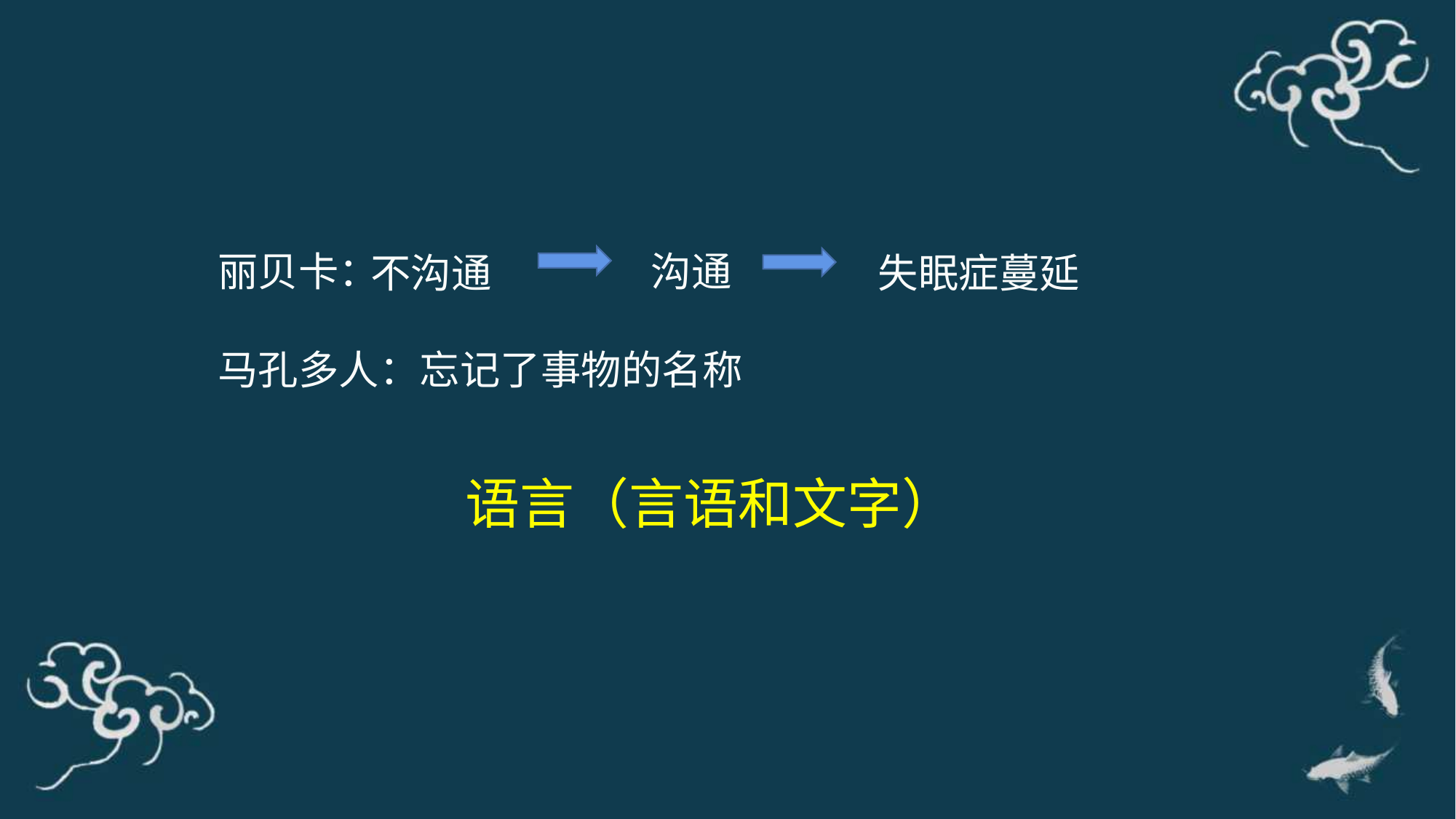

丽贝卡：
沟通
不沟通
失眠症蔓延

马孔多人：忘记了事物的名称
语言（言语和文字）